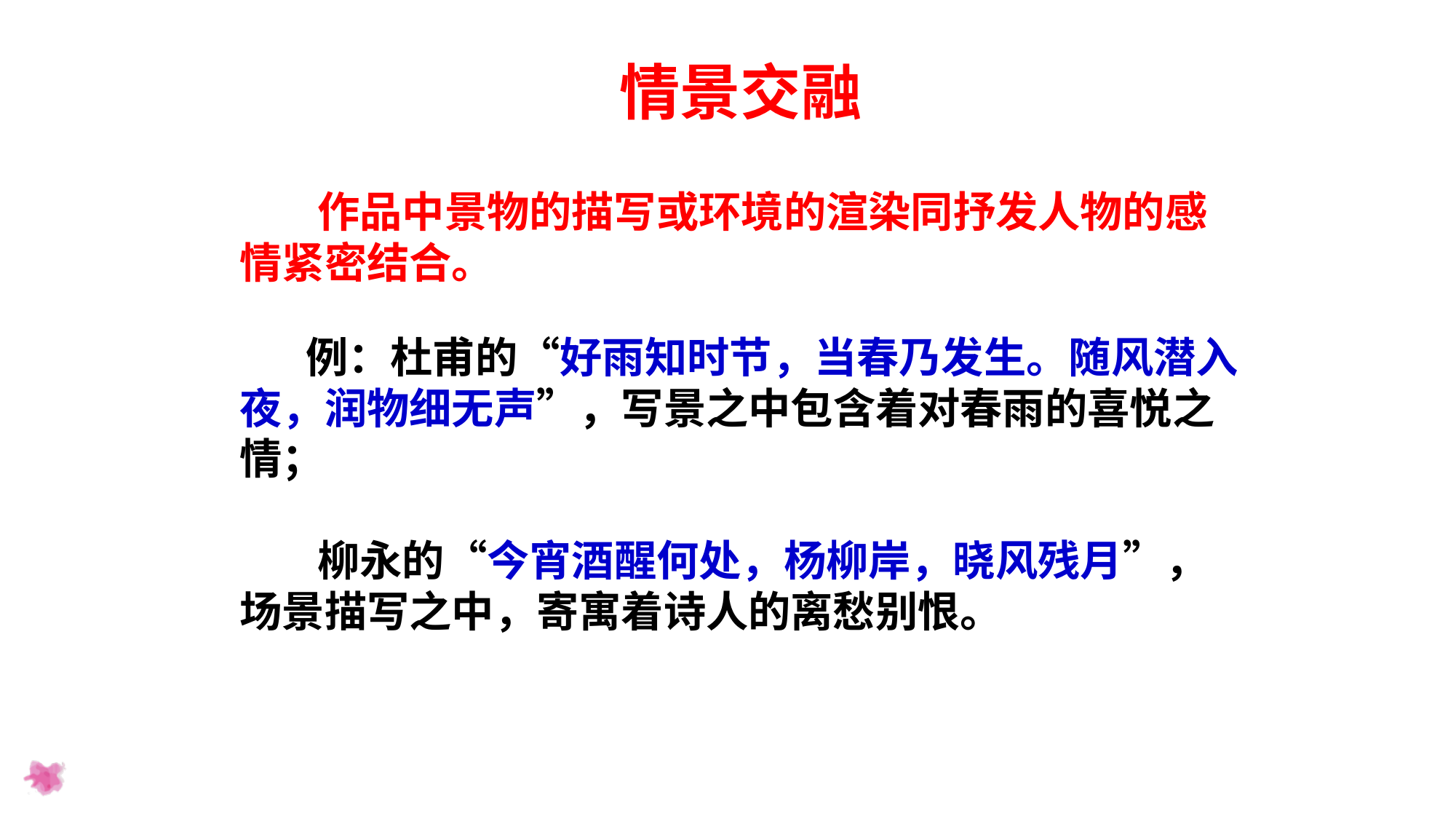

情景交融

       作品中景物的描写或环境的渲染同抒发人物的感情紧密结合。

       例：杜甫的“好雨知时节，当春乃发生。随风潜入夜，润物细无声”，写景之中包含着对春雨的喜悦之情；

       柳永的“今宵酒醒何处，杨柳岸，晓风残月”，场景描写之中，寄寓着诗人的离愁别恨。